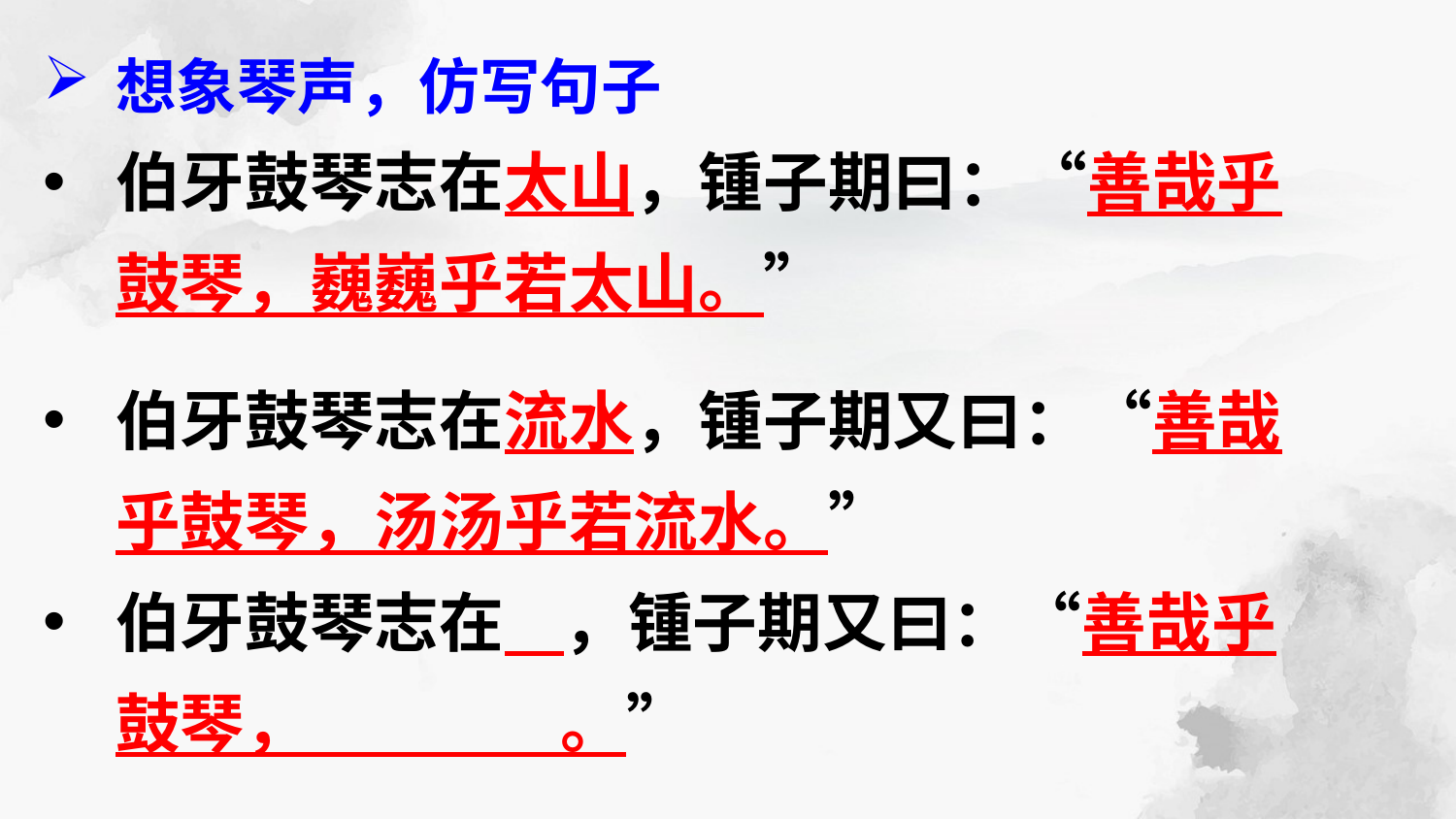

想象琴声，仿写句子
伯牙鼓琴志在太山，锺子期曰：“善哉乎鼓琴，巍巍乎若太山。”
伯牙鼓琴志在流水，锺子期又曰：“善哉乎鼓琴，汤汤乎若流水。”
伯牙鼓琴志在    ，锺子期又曰：“善哉乎鼓琴，                 。”